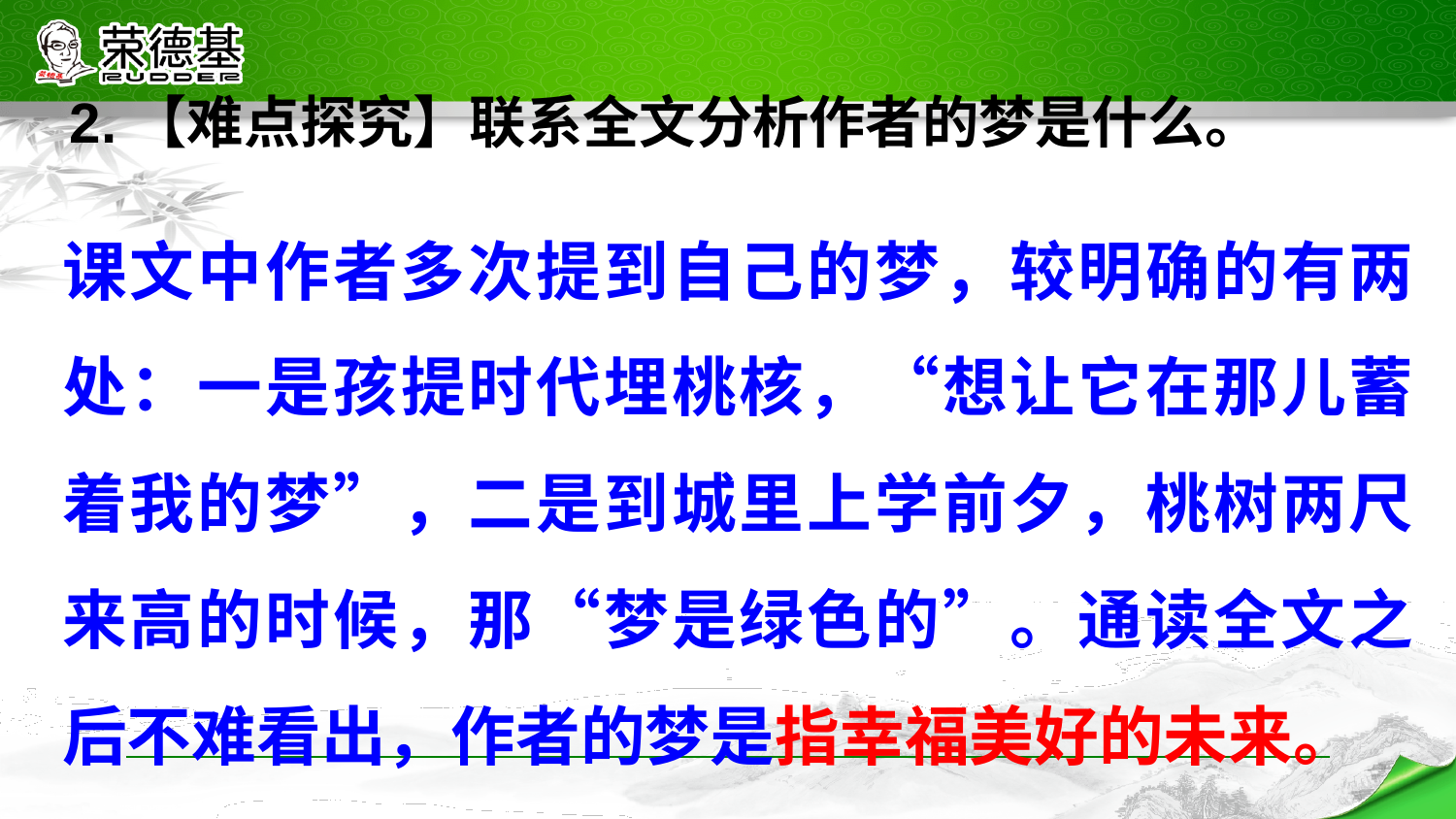

2.【难点探究】联系全文分析作者的梦是什么。
课文中作者多次提到自己的梦，较明确的有两处：一是孩提时代埋桃核，“想让它在那儿蓄着我的梦”，二是到城里上学前夕，桃树两尺来高的时候，那“梦是绿色的”。通读全文之后不难看出，作者的梦是指幸福美好的未来。